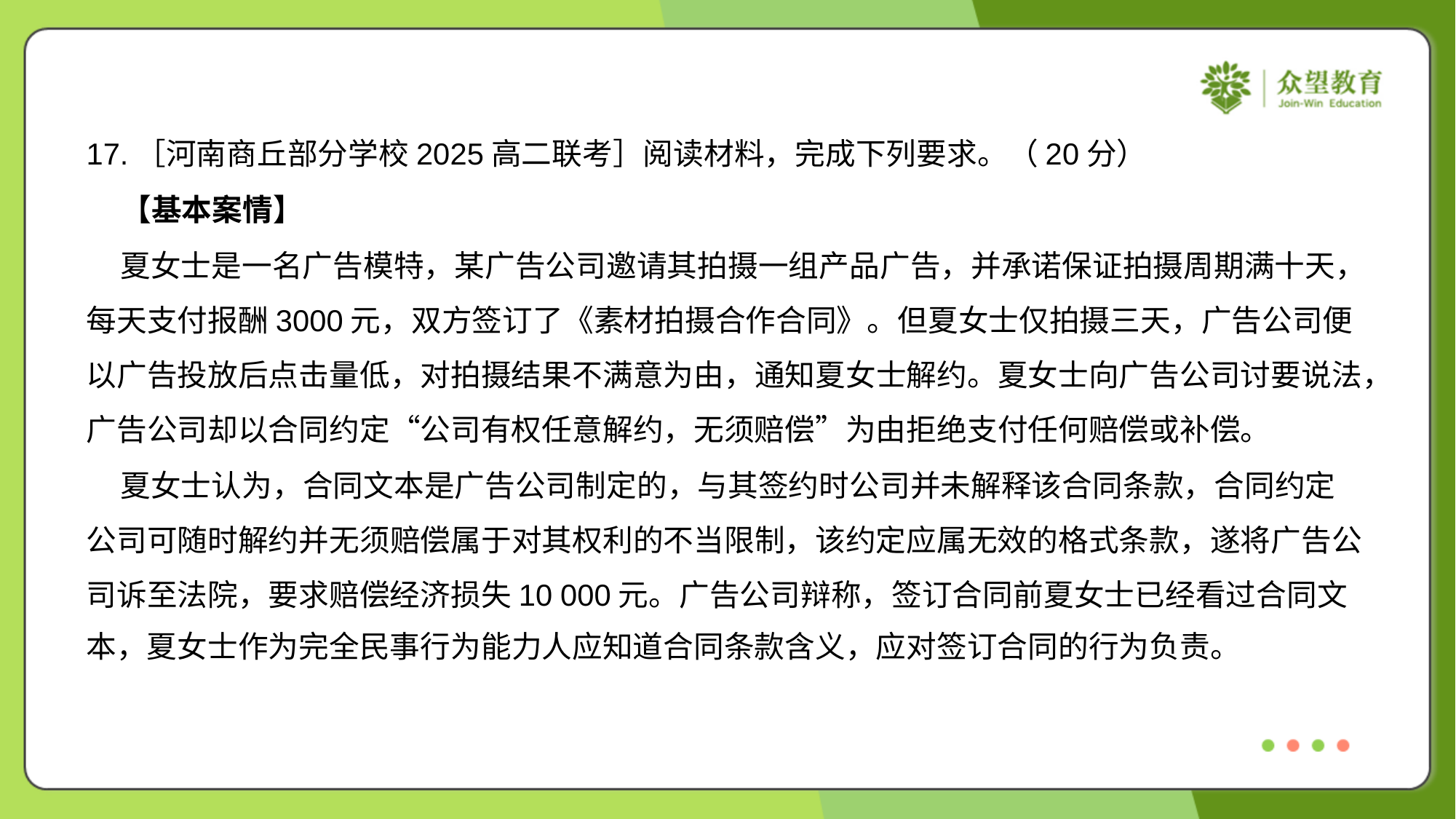

17.［河南商丘部分学校2025高二联考］阅读材料，完成下列要求。（20分）
    【基本案情】
    夏女士是一名广告模特，某广告公司邀请其拍摄一组产品广告，并承诺保证拍摄周期满十天，
每天支付报酬3000元，双方签订了《素材拍摄合作合同》。但夏女士仅拍摄三天，广告公司便
以广告投放后点击量低，对拍摄结果不满意为由，通知夏女士解约。夏女士向广告公司讨要说法，
广告公司却以合同约定“公司有权任意解约，无须赔偿”为由拒绝支付任何赔偿或补偿。
    夏女士认为，合同文本是广告公司制定的，与其签约时公司并未解释该合同条款，合同约定
公司可随时解约并无须赔偿属于对其权利的不当限制，该约定应属无效的格式条款，遂将广告公
司诉至法院，要求赔偿经济损失10 000元。广告公司辩称，签订合同前夏女士已经看过合同文
本，夏女士作为完全民事行为能力人应知道合同条款含义，应对签订合同的行为负责。